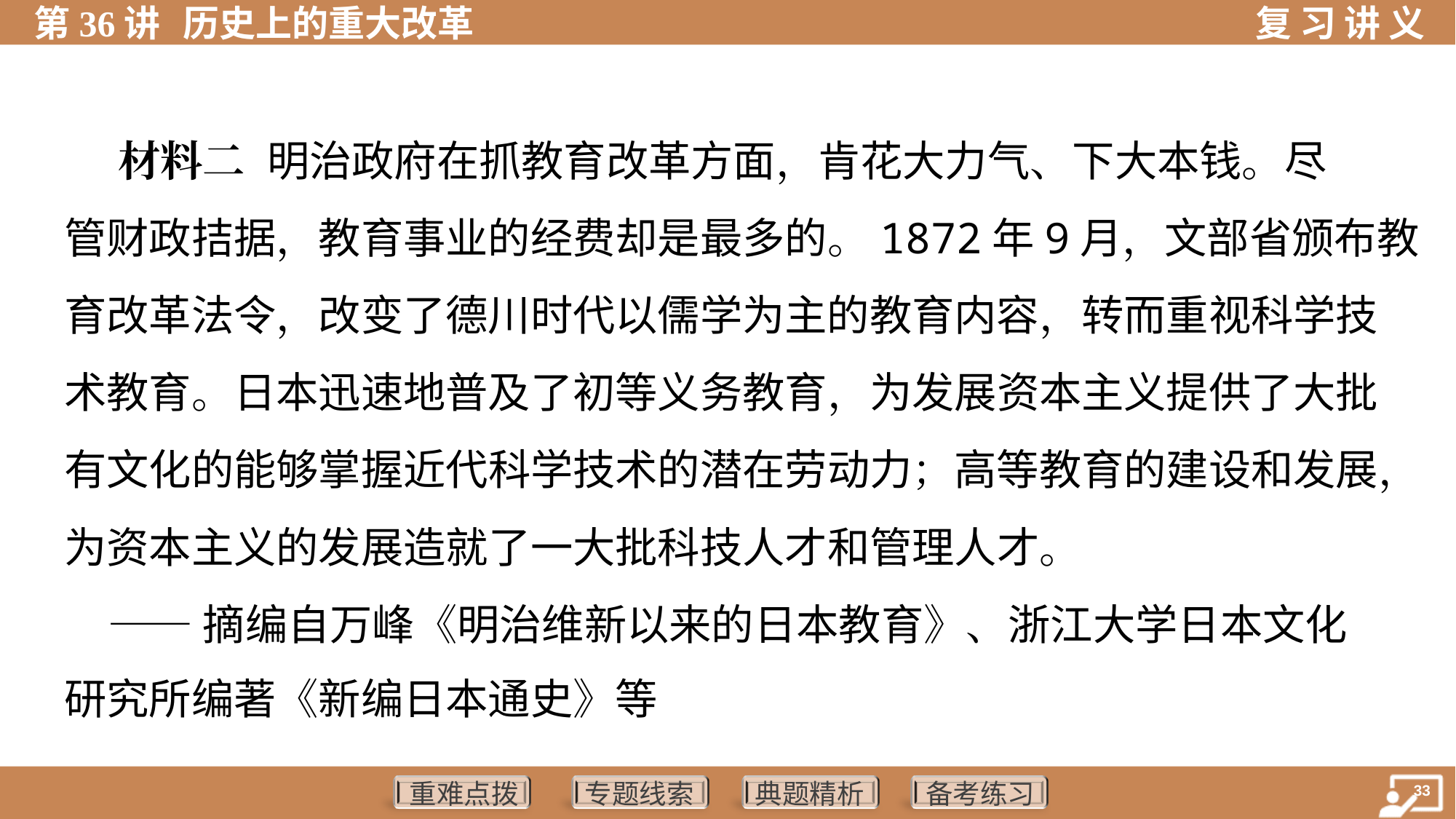

材料二  明治政府在抓教育改革方面，肯花大力气、下大本钱。尽
管财政拮据，教育事业的经费却是最多的。1872年9月，文部省颁布教
育改革法令，改变了德川时代以儒学为主的教育内容，转而重视科学技
术教育。日本迅速地普及了初等义务教育，为发展资本主义提供了大批
有文化的能够掌握近代科学技术的潜在劳动力；高等教育的建设和发展，
为资本主义的发展造就了一大批科技人才和管理人才。
    ——摘编自万峰《明治维新以来的日本教育》、浙江大学日本文化
研究所编著《新编日本通史》等